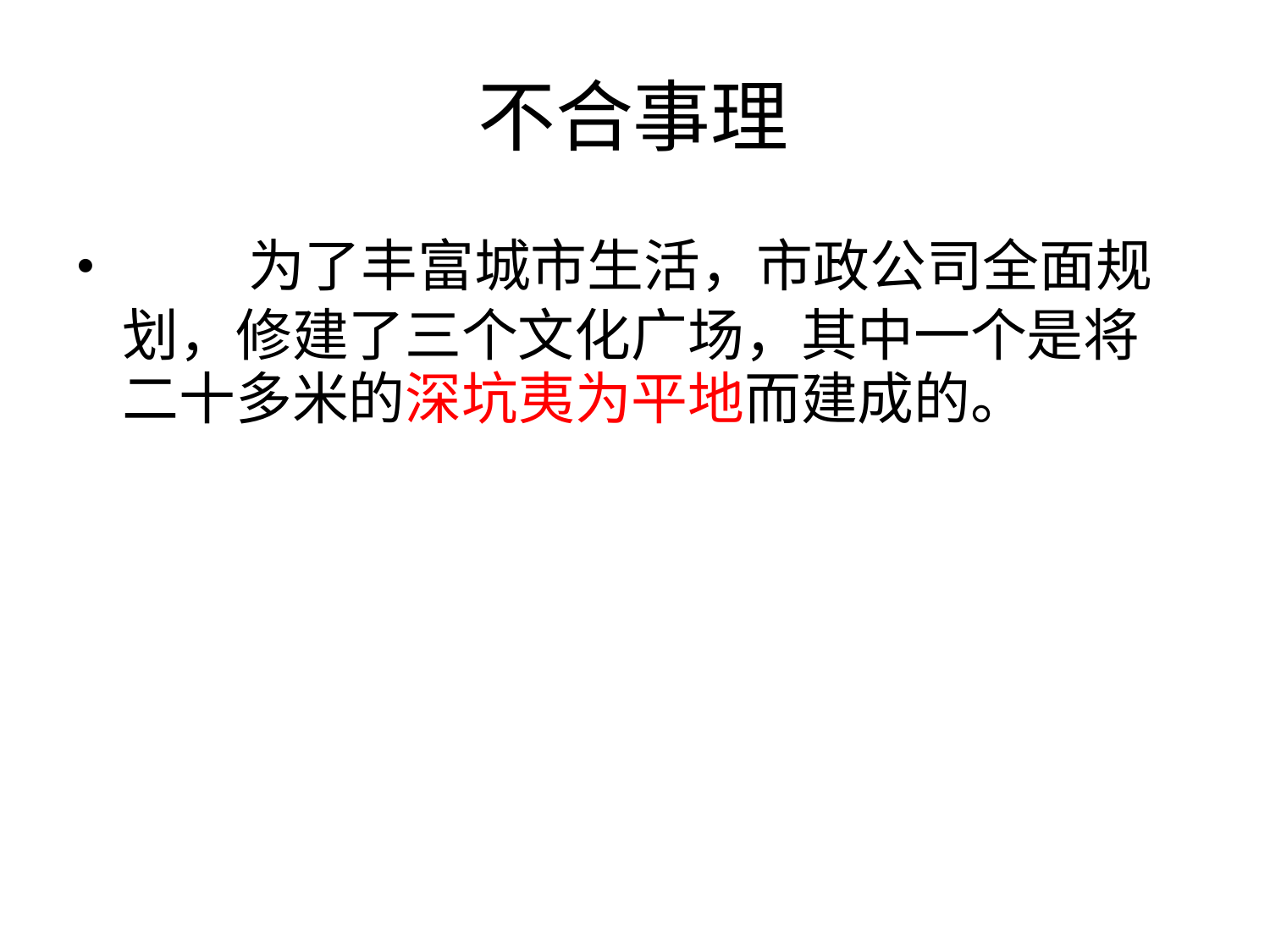

不合事理
•
	为了丰富城市生活，市政公司全面规
划，修建了三个文化广场，其中一个是将
二十多米的深坑夷为平地而建成的。